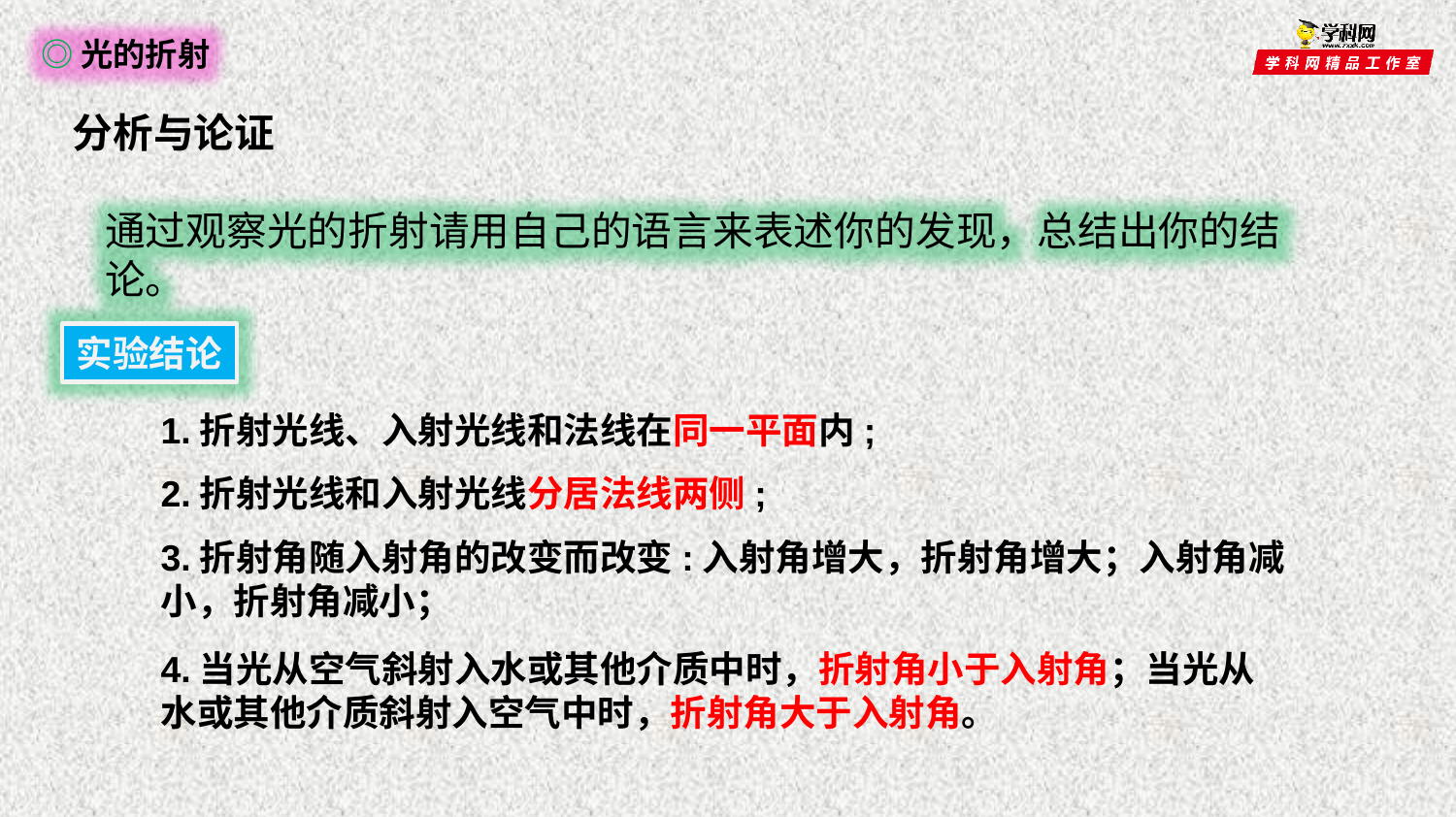

◎光的折射
分析与论证
通过观察光的折射请用自己的语言来表述你的发现，总结出你的结论。
实验结论
1.折射光线、入射光线和法线在同一平面内;
2.折射光线和入射光线分居法线两侧;
3.折射角随入射角的改变而改变:入射角增大，折射角增大；入射角减小，折射角减小；
4.当光从空气斜射入水或其他介质中时，折射角小于入射角；当光从水或其他介质斜射入空气中时，折射角大于入射角。